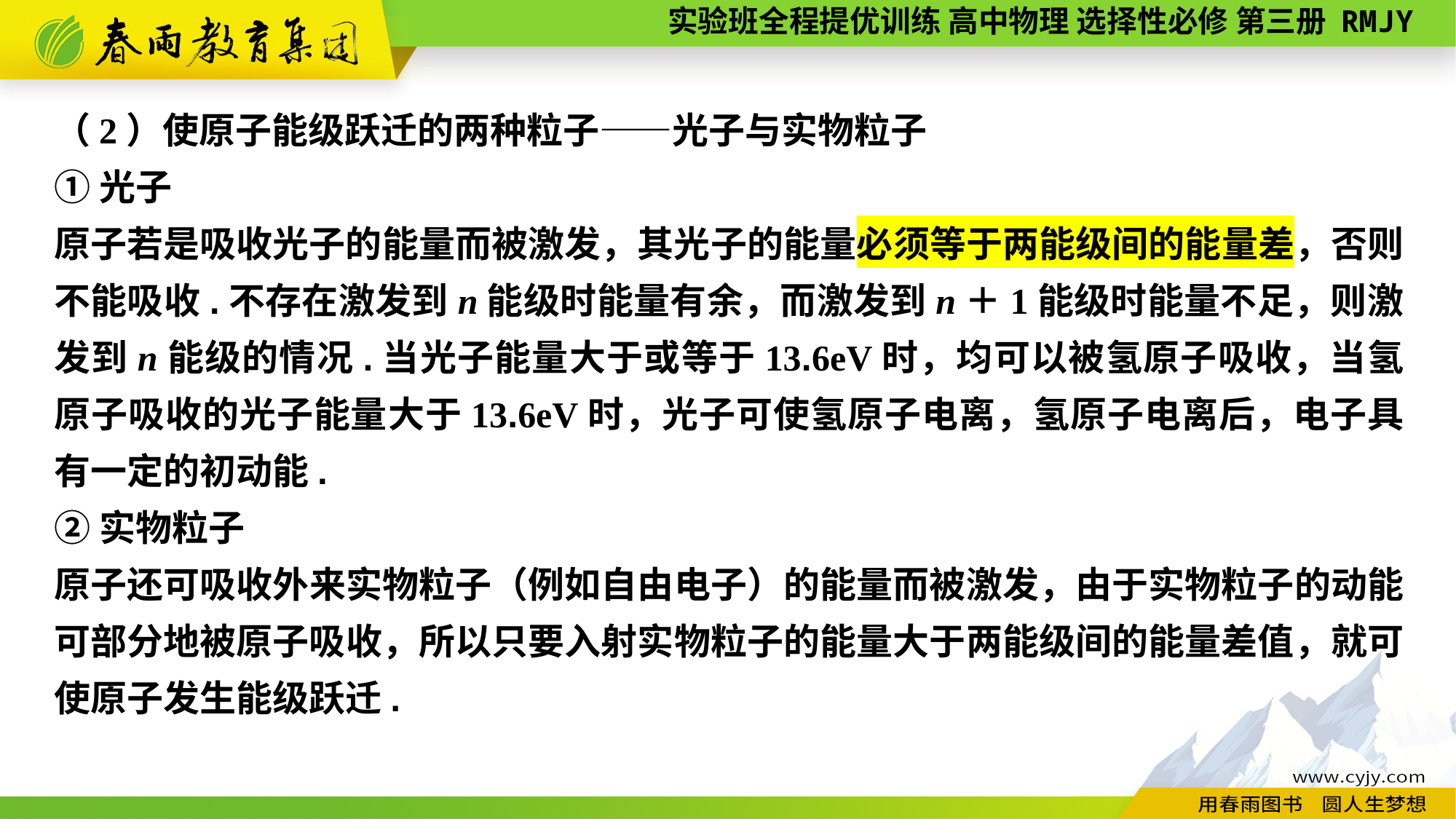

（2）使原子能级跃迁的两种粒子——光子与实物粒子
①光子
原子若是吸收光子的能量而被激发，其光子的能量必须等于两能级间的能量差，否则不能吸收.不存在激发到n能级时能量有余，而激发到n＋1能级时能量不足，则激发到n能级的情况.当光子能量大于或等于13.6eV时，均可以被氢原子吸收，当氢原子吸收的光子能量大于13.6eV时，光子可使氢原子电离，氢原子电离后，电子具有一定的初动能.
②实物粒子
原子还可吸收外来实物粒子（例如自由电子）的能量而被激发，由于实物粒子的动能可部分地被原子吸收，所以只要入射实物粒子的能量大于两能级间的能量差值，就可使原子发生能级跃迁.